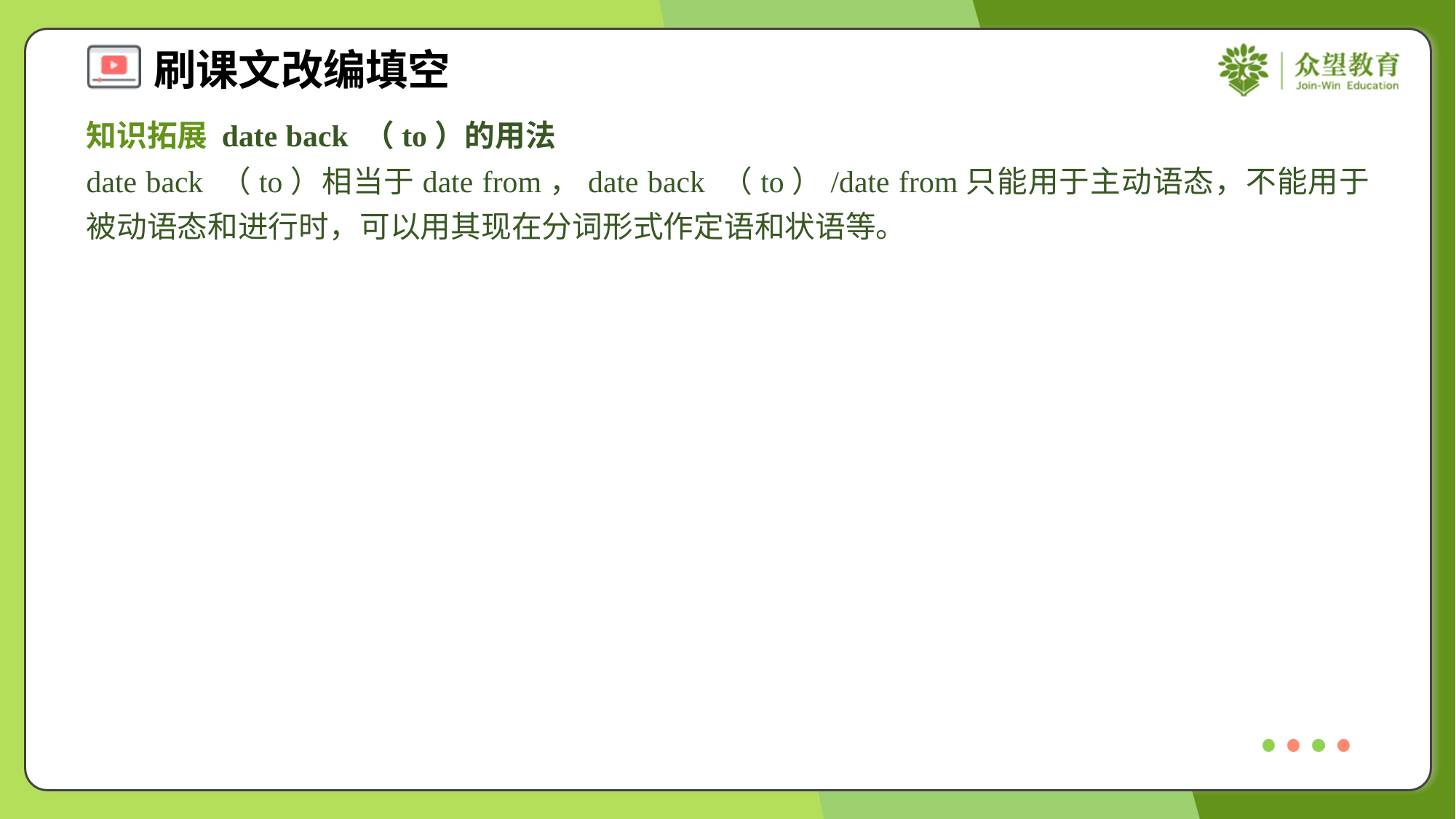

知识拓展 date back （to）的用法
date back （to）相当于date from，date back （to）/date from只能用于主动语态，不能用于被动语态和进行时，可以用其现在分词形式作定语和状语等。